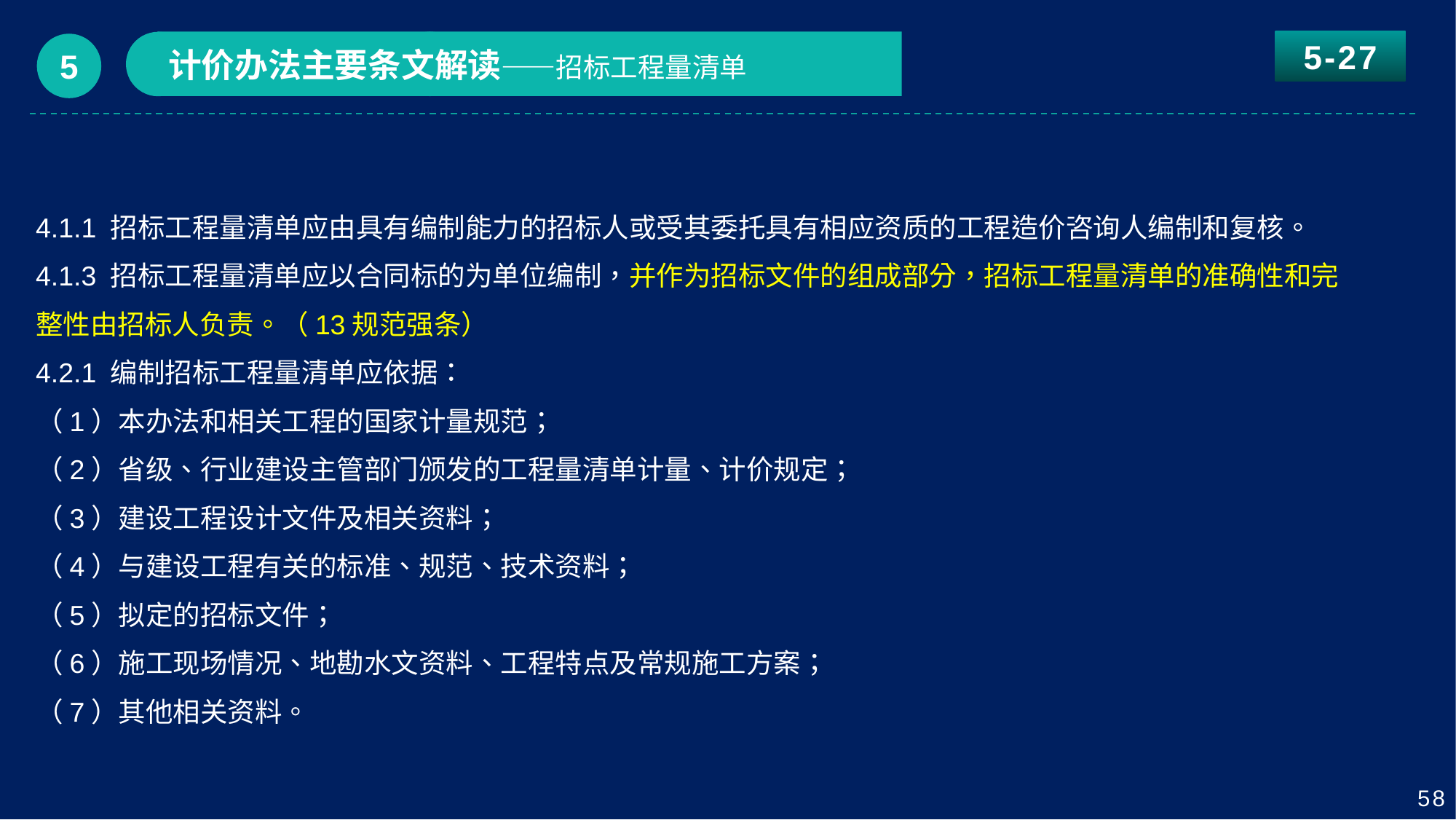

5-27
计价办法主要条文解读——招标工程量清单

5
4.1.1 招标工程量清单应由具有编制能力的招标人或受其委托具有相应资质的工程造价咨询人编制和复核。
4.1.3 招标工程量清单应以合同标的为单位编制，并作为招标文件的组成部分，招标工程量清单的准确性和完整性由招标人负责。（13规范强条）
4.2.1 编制招标工程量清单应依据：
（1）本办法和相关工程的国家计量规范；
（2）省级、行业建设主管部门颁发的工程量清单计量、计价规定；
（3）建设工程设计文件及相关资料；
（4）与建设工程有关的标准、规范、技术资料；
（5）拟定的招标文件；
（6）施工现场情况、地勘水文资料、工程特点及常规施工方案；
（7）其他相关资料。
58